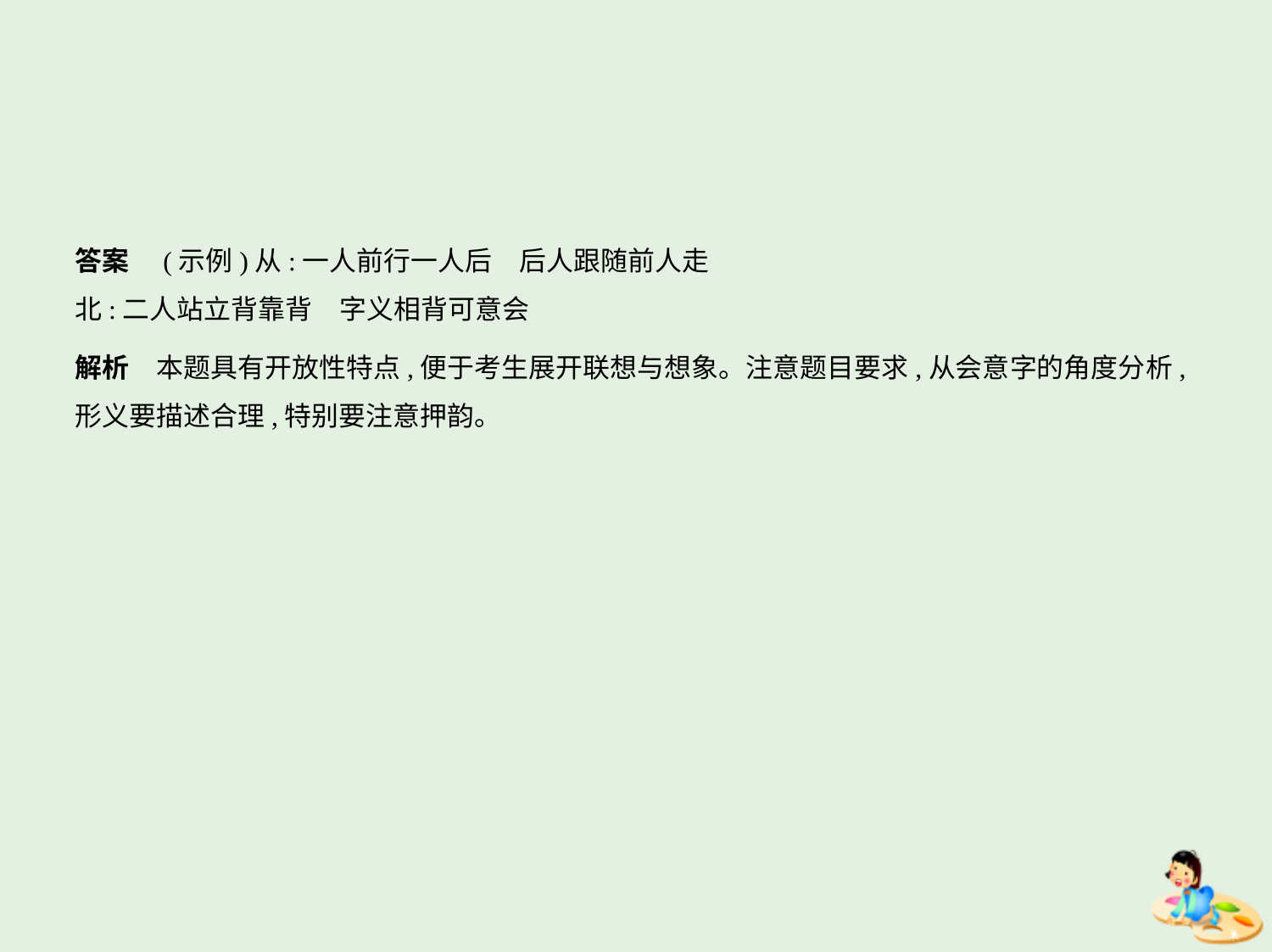

答案　(示例)从:一人前行一人后　后人跟随前人走
北:二人站立背靠背　字义相背可意会
解析　本题具有开放性特点,便于考生展开联想与想象。注意题目要求,从会意字的角度分析,
形义要描述合理,特别要注意押韵。